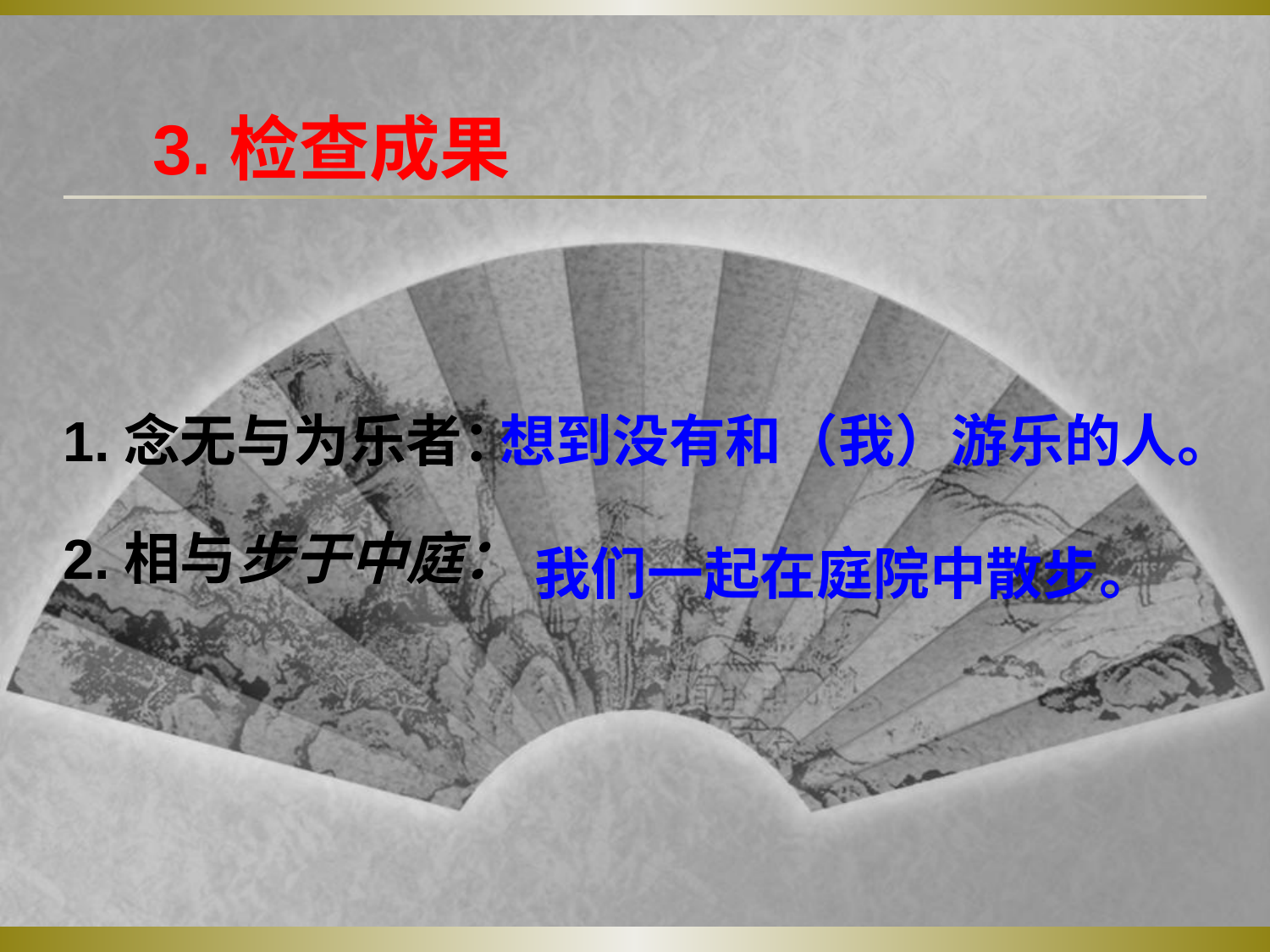

3.检查成果

想到没有和（我）游乐的人。
1.念无与为乐者：

2.相与步于中庭：

我们一起在庭院中散步。